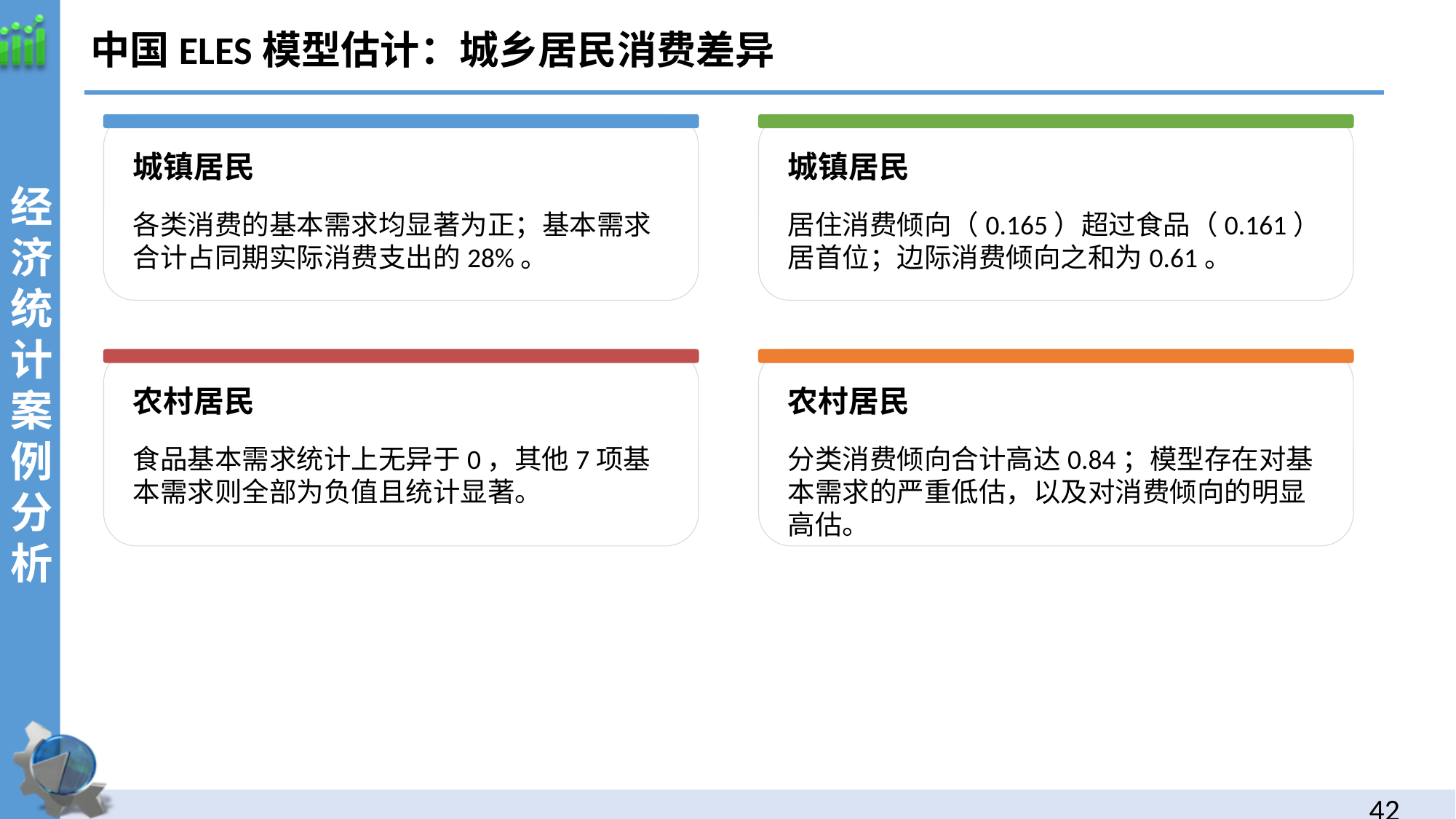

中国ELES模型估计：城乡居民消费差异

经济统计案例分析

城镇居民
城镇居民
各类消费的基本需求均显著为正；基本需求合计占同期实际消费支出的28%。
居住消费倾向（0.165）超过食品（0.161）居首位；边际消费倾向之和为0.61。

农村居民
农村居民
食品基本需求统计上无异于0，其他7项基本需求则全部为负值且统计显著。
分类消费倾向合计高达0.84；模型存在对基本需求的严重低估，以及对消费倾向的明显高估。
42